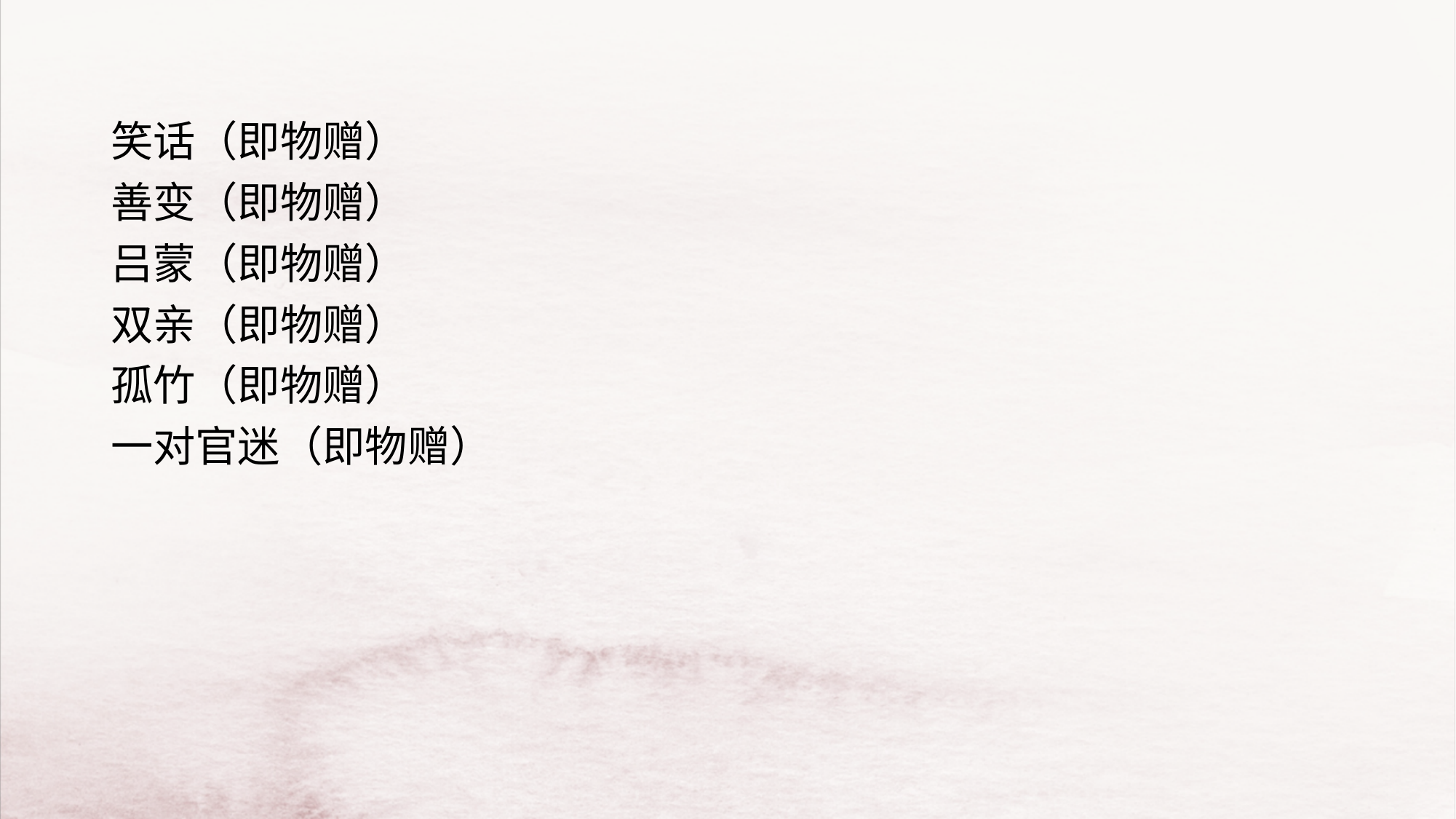

笑话（即物赠）
善变（即物赠）
吕蒙（即物赠）
双亲（即物赠）
孤竹（即物赠）
一对官迷（即物赠）